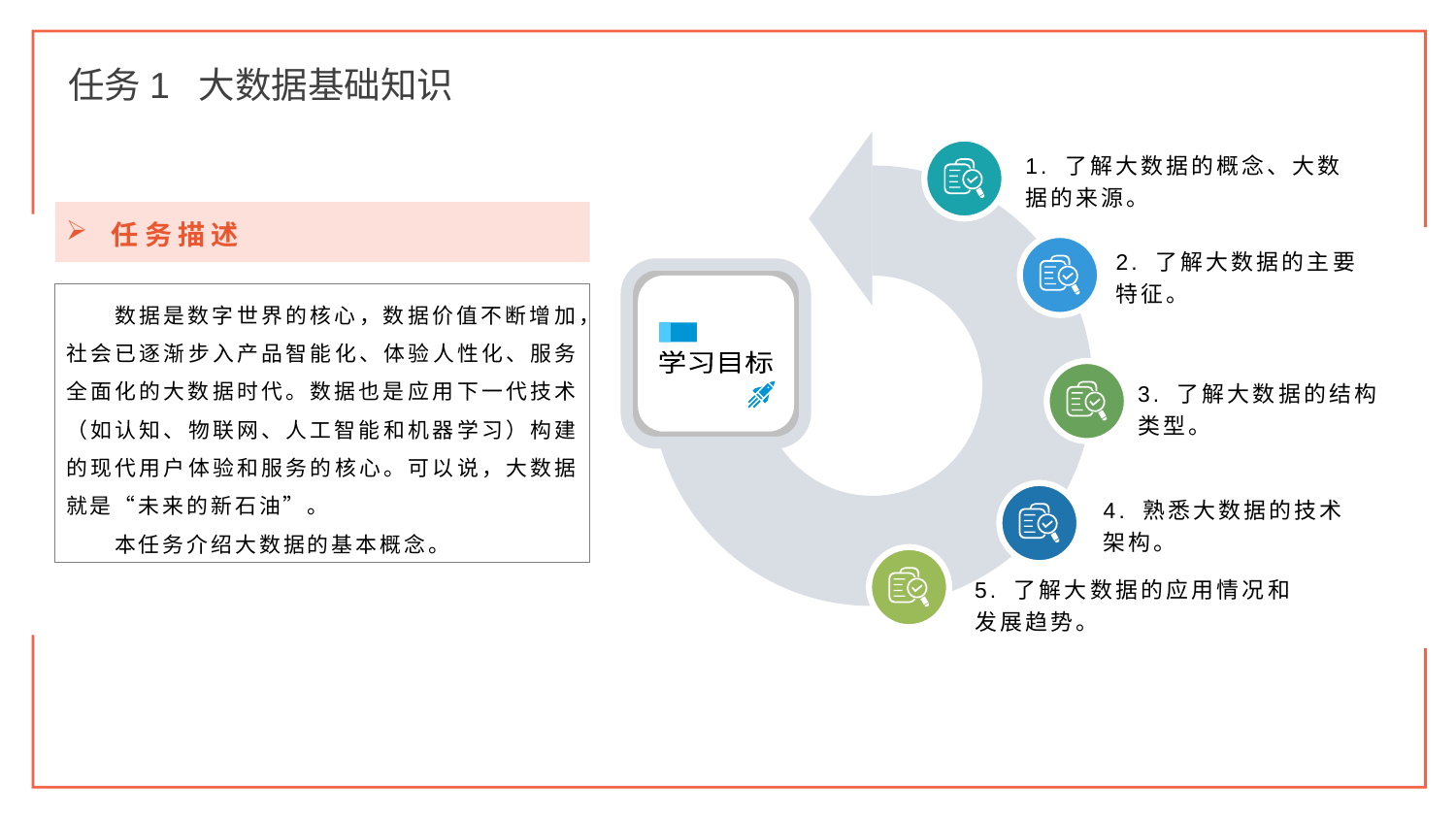

任务1  大数据基础知识
1. 了解大数据的概念、大数据的来源。

2. 了解大数据的主要特征。

学习目标

3. 了解大数据的结构类型。

4. 熟悉大数据的技术架构。

5. 了解大数据的应用情况和发展趋势。

任务描述
数据是数字世界的核心，数据价值不断增加，社会已逐渐步入产品智能化、体验人性化、服务全面化的大数据时代。数据也是应用下一代技术（如认知、物联网、人工智能和机器学习）构建的现代用户体验和服务的核心。可以说，大数据就是“未来的新石油”。
本任务介绍大数据的基本概念。